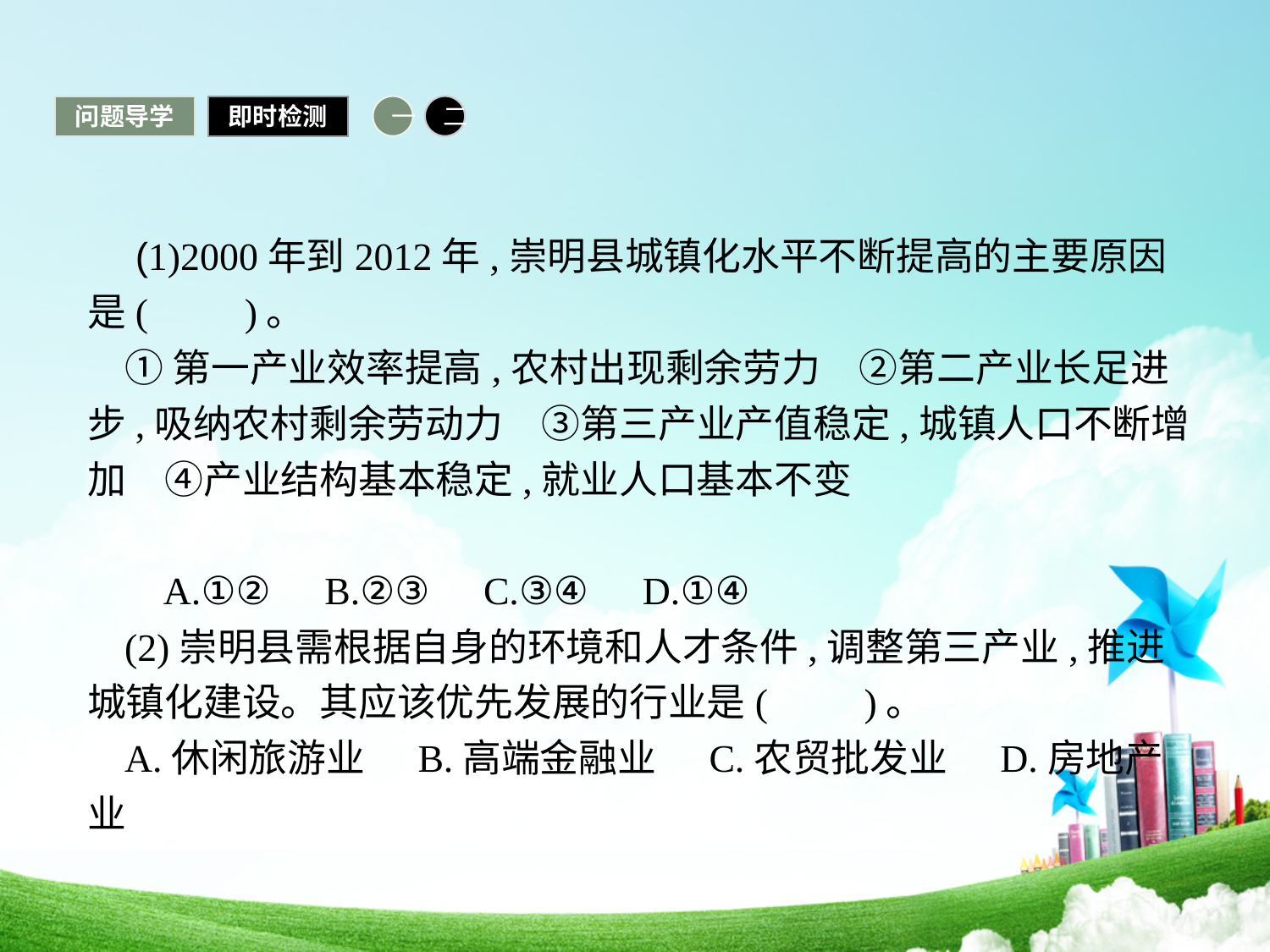

问题导学
即时检测
一
二
 (1)2000年到2012年,崇明县城镇化水平不断提高的主要原因是(　　)。
①第一产业效率提高,农村出现剩余劳力　②第二产业长足进步,吸纳农村剩余劳动力　③第三产业产值稳定,城镇人口不断增加　④产业结构基本稳定,就业人口基本不变
    A.①②     B.②③     C.③④     D.①④
(2)崇明县需根据自身的环境和人才条件,调整第三产业,推进城镇化建设。其应该优先发展的行业是(　　)。
A.休闲旅游业     B.高端金融业     C.农贸批发业     D.房地产业